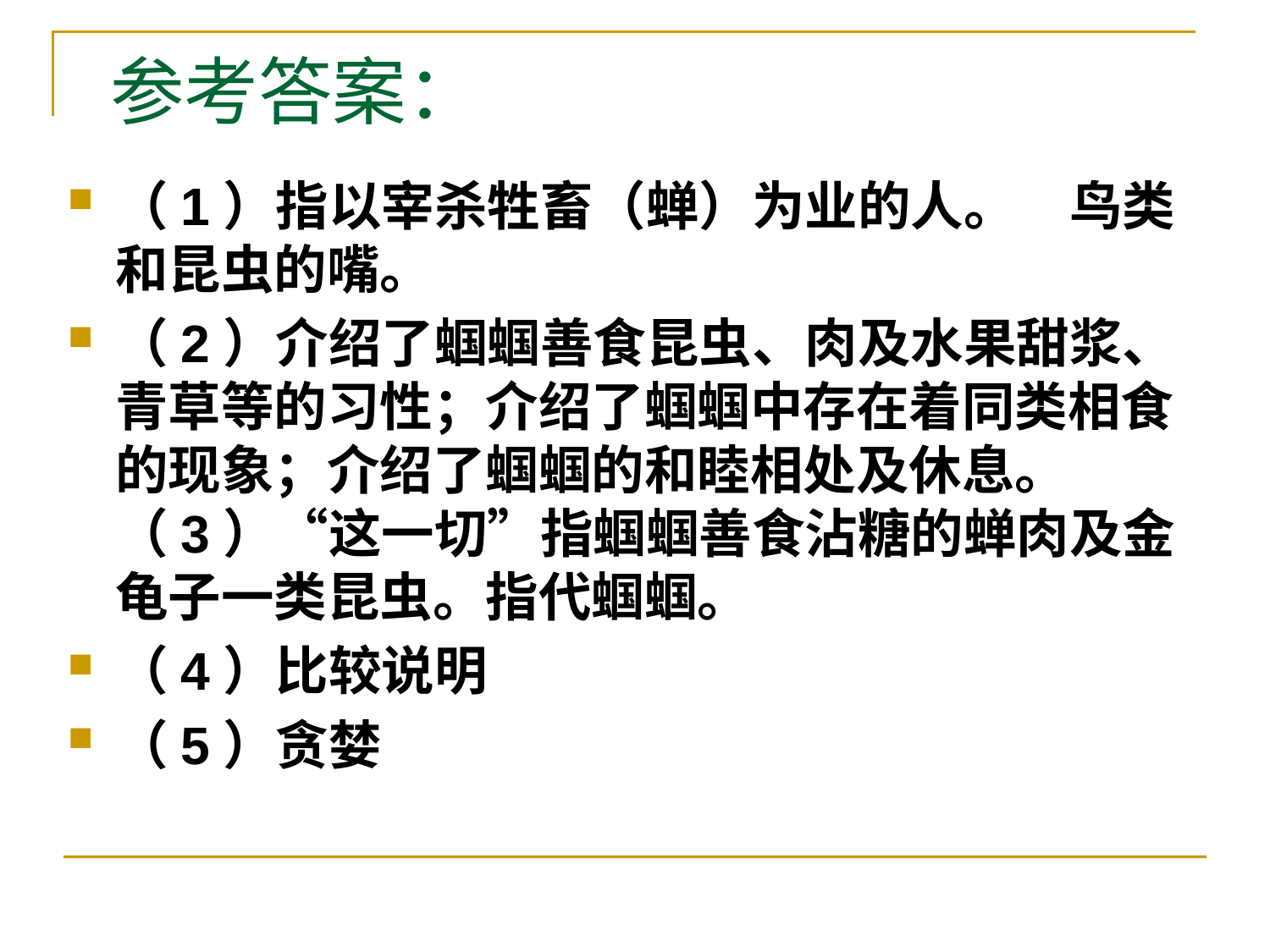

# 参考答案：
（1）指以宰杀牲畜（蝉）为业的人。　鸟类和昆虫的嘴。
（2）介绍了蝈蝈善食昆虫、肉及水果甜浆、青草等的习性；介绍了蝈蝈中存在着同类相食的现象；介绍了蝈蝈的和睦相处及休息。（3）“这一切”指蝈蝈善食沾糖的蝉肉及金龟子一类昆虫。指代蝈蝈。
（4）比较说明
（5）贪婪